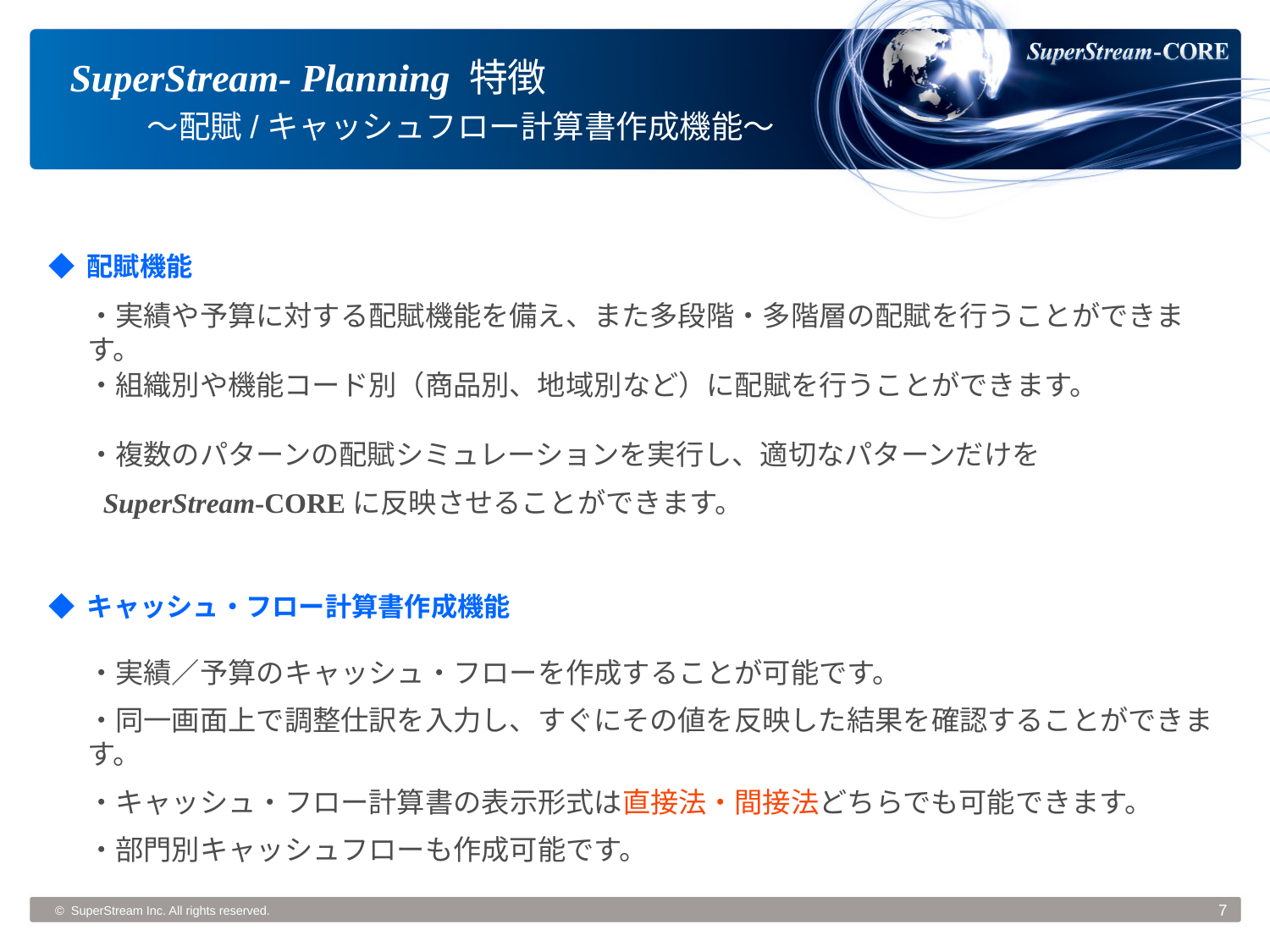

SuperStream- Planning 特徴
　　～配賦/キャッシュフロー計算書作成機能～
◆ 配賦機能
・実績や予算に対する配賦機能を備え、また多段階・多階層の配賦を行うことができます。
・組織別や機能コード別（商品別、地域別など）に配賦を行うことができます。
・複数のパターンの配賦シミュレーションを実行し、適切なパターンだけを
  SuperStream-COREに反映させることができます。
◆ キャッシュ・フロー計算書作成機能
・実績／予算のキャッシュ・フローを作成することが可能です。
・同一画面上で調整仕訳を入力し、すぐにその値を反映した結果を確認することができます。
・キャッシュ・フロー計算書の表示形式は直接法・間接法どちらでも可能できます。
・部門別キャッシュフローも作成可能です。
©  SuperStream Inc. All rights reserved.
7